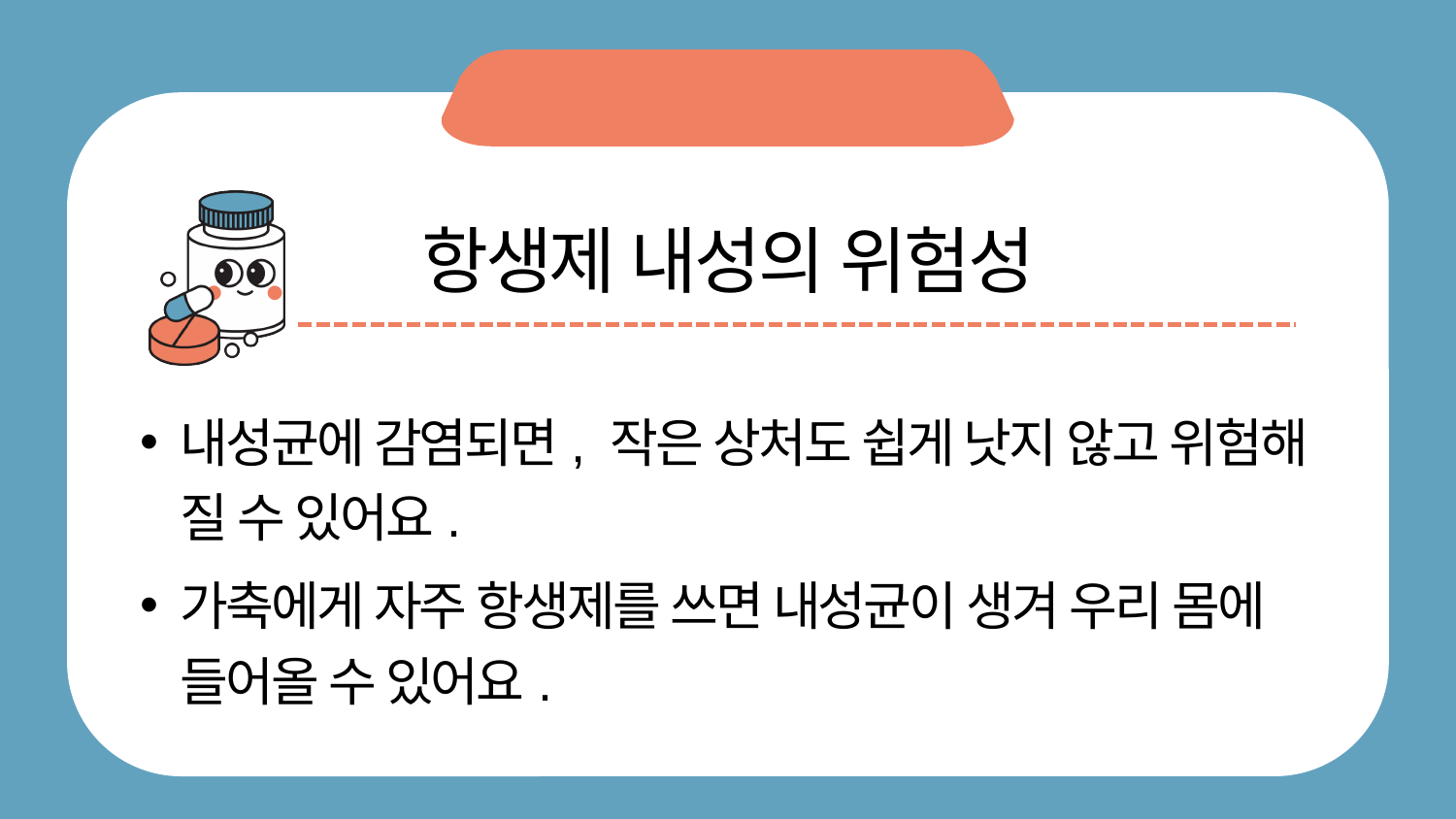

항생제 내성의 위험성
내성균에 감염되면, 작은 상처도 쉽게 낫지 않고 위험해 질 수 있어요.
가축에게 자주 항생제를 쓰면 내성균이 생겨 우리 몸에 들어올 수 있어요.